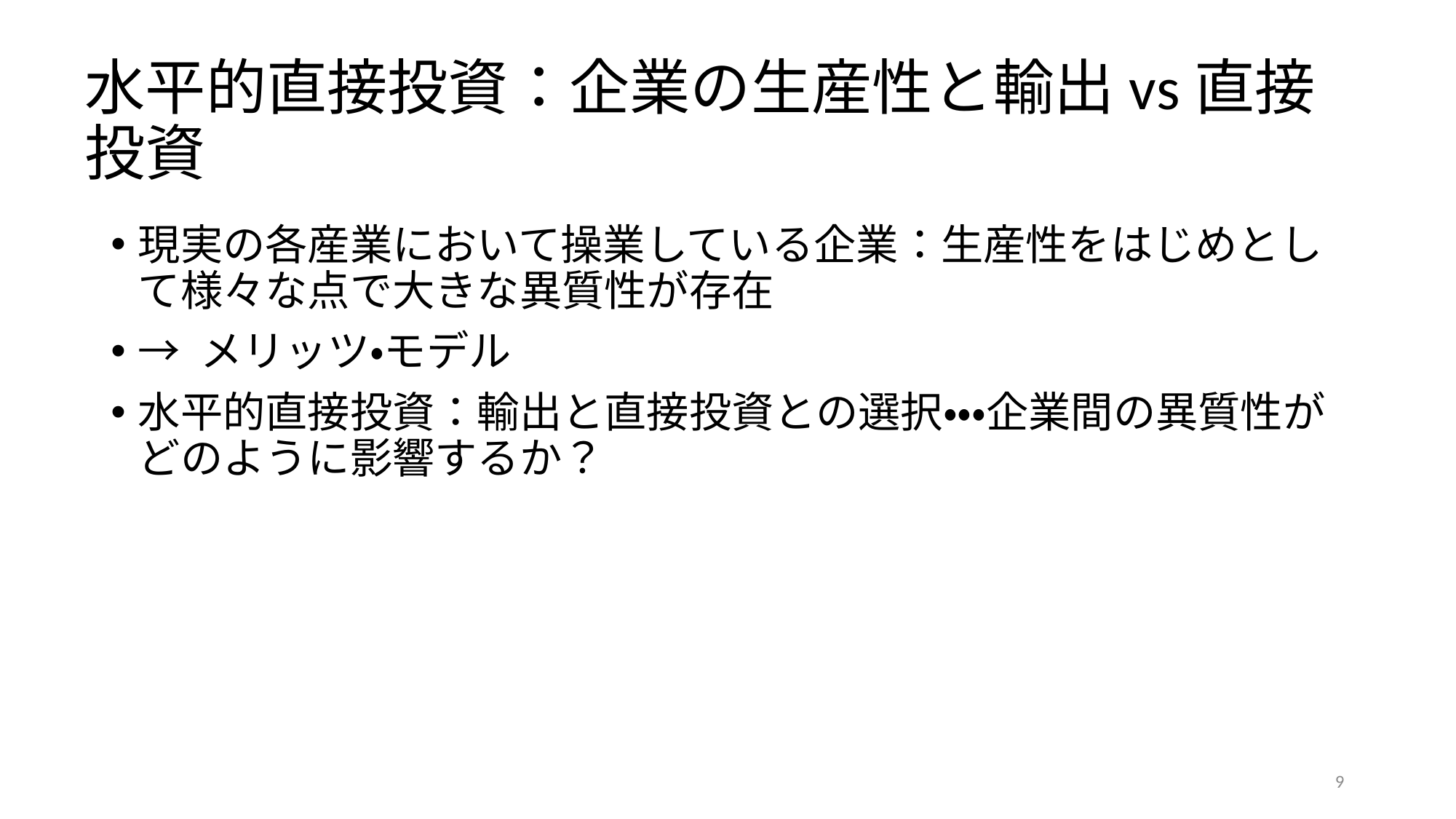

# 水平的直接投資：企業の生産性と輸出vs直接投資
現実の各産業において操業している企業：生産性をはじめとして様々な点で大きな異質性が存在
→ メリッツ・モデル
水平的直接投資：輸出と直接投資との選択・・・企業間の異質性がどのように影響するか？
9